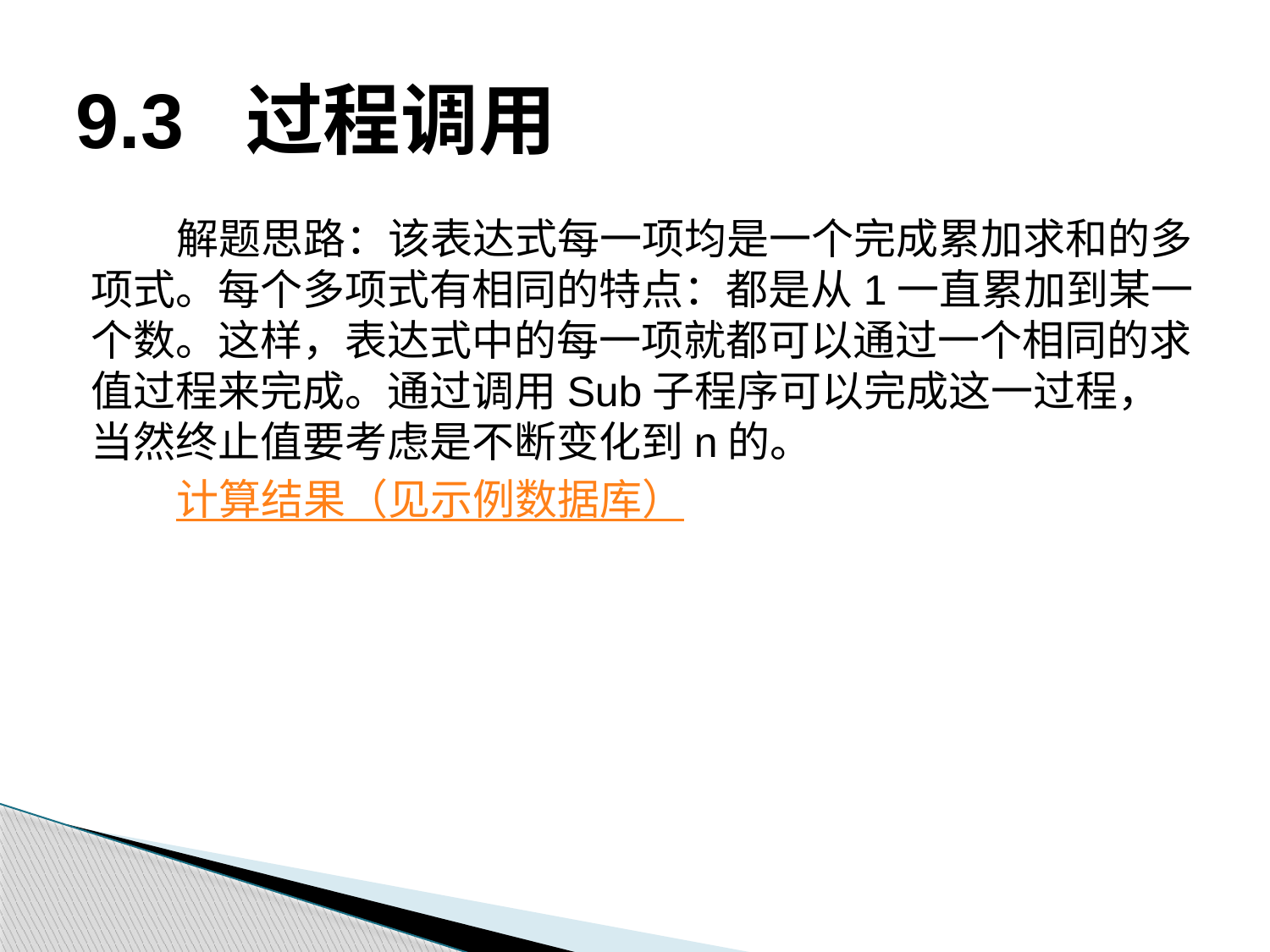

# 9.3  过程调用
解题思路：该表达式每一项均是一个完成累加求和的多项式。每个多项式有相同的特点：都是从1一直累加到某一个数。这样，表达式中的每一项就都可以通过一个相同的求值过程来完成。通过调用Sub子程序可以完成这一过程，当然终止值要考虑是不断变化到n的。
计算结果（见示例数据库）